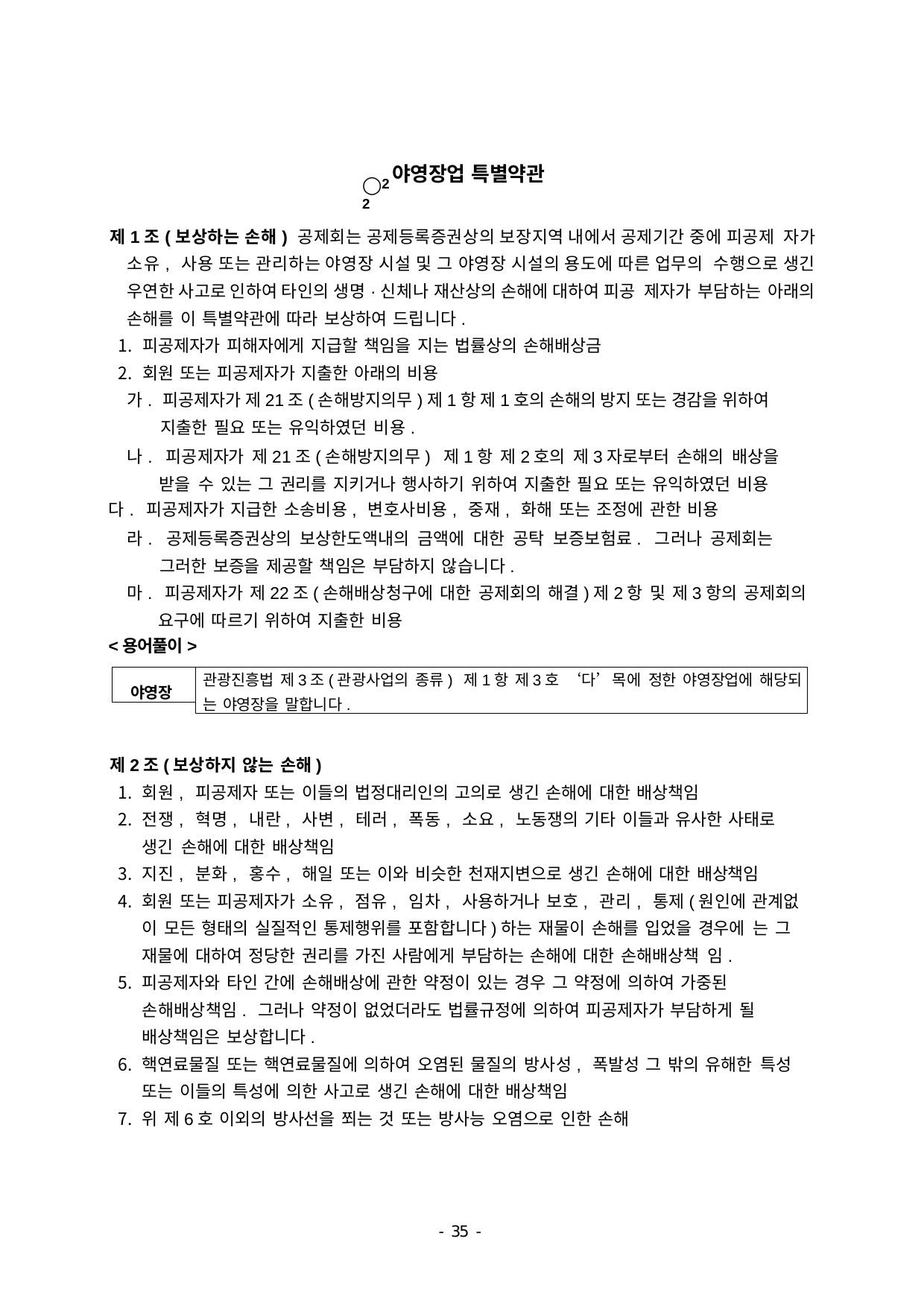

◯22
야영장업 특별약관
제1조(보상하는 손해) 공제회는 공제등록증권상의 보장지역 내에서 공제기간 중에 피공제  자가 소유, 사용 또는 관리하는 야영장 시설 및 그 야영장 시설의 용도에 따른 업무의  수행으로 생긴 우연한 사고로 인하여 타인의 생명·신체나 재산상의 손해에 대하여 피공  제자가 부담하는 아래의 손해를 이 특별약관에 따라 보상하여 드립니다.
피공제자가 피해자에게 지급할 책임을 지는 법률상의 손해배상금
회원 또는 피공제자가 지출한 아래의 비용
가. 피공제자가 제21조(손해방지의무)제1항 제1호의 손해의 방지 또는 경감을 위하여  지출한 필요 또는 유익하였던 비용.
나. 피공제자가 제21조(손해방지의무) 제1항 제2호의 제3자로부터 손해의 배상을 받을  수 있는 그 권리를 지키거나 행사하기 위하여 지출한 필요 또는 유익하였던 비용
다. 피공제자가 지급한 소송비용, 변호사비용, 중재, 화해 또는 조정에 관한 비용
라. 공제등록증권상의 보상한도액내의 금액에 대한 공탁 보증보험료. 그러나 공제회는  그러한 보증을 제공할 책임은 부담하지 않습니다.
마. 피공제자가 제22조(손해배상청구에 대한 공제회의 해결)제2항 및 제3항의 공제회의  요구에 따르기 위하여 지출한 비용
<용어풀이>

야영장
관광진흥법 제3조(관광사업의 종류) 제1항 제3호 ‘다’목에 정한 야영장업에 해당되
는 야영장을 말합니다.
제2조(보상하지 않는 손해)
회원, 피공제자 또는 이들의 법정대리인의 고의로 생긴 손해에 대한 배상책임
전쟁, 혁명, 내란, 사변, 테러, 폭동, 소요, 노동쟁의 기타 이들과 유사한 사태로 생긴  손해에 대한 배상책임
지진, 분화, 홍수, 해일 또는 이와 비슷한 천재지변으로 생긴 손해에 대한 배상책임
회원 또는 피공제자가 소유, 점유, 임차, 사용하거나 보호, 관리, 통제(원인에 관계없  이 모든 형태의 실질적인 통제행위를 포함합니다)하는 재물이 손해를 입었을 경우에  는 그 재물에 대하여 정당한 권리를 가진 사람에게 부담하는 손해에 대한 손해배상책  임.
피공제자와 타인 간에 손해배상에 관한 약정이 있는 경우 그 약정에 의하여 가중된  손해배상책임. 그러나 약정이 없었더라도 법률규정에 의하여 피공제자가 부담하게 될  배상책임은 보상합니다.
핵연료물질 또는 핵연료물질에 의하여 오염된 물질의 방사성, 폭발성 그 밖의 유해한  특성 또는 이들의 특성에 의한 사고로 생긴 손해에 대한 배상책임
위 제6호 이외의 방사선을 쬐는 것 또는 방사능 오염으로 인한 손해
- 35 -